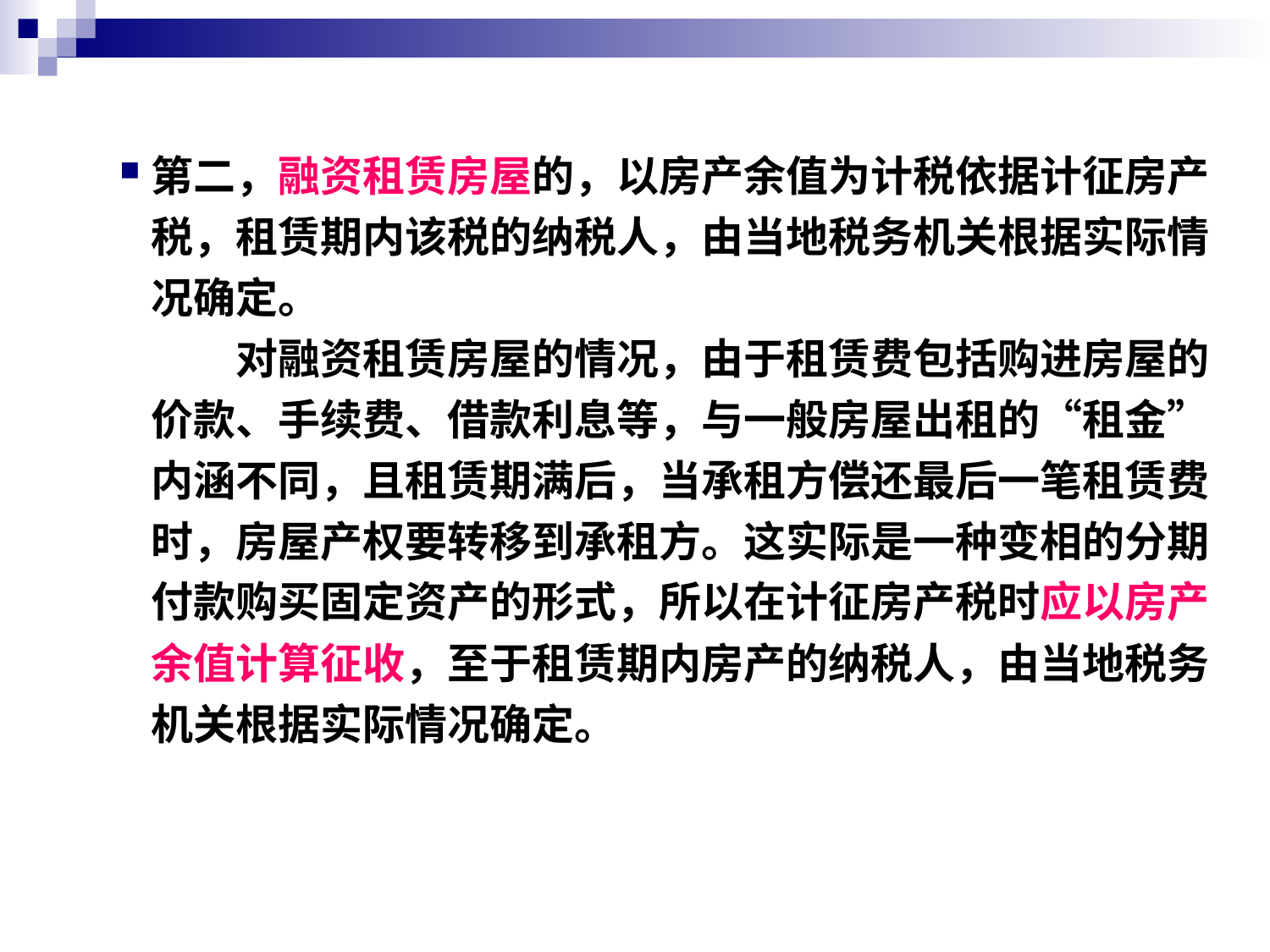

#
第二，融资租赁房屋的，以房产余值为计税依据计征房产税，租赁期内该税的纳税人，由当地税务机关根据实际情况确定。
　　对融资租赁房屋的情况，由于租赁费包括购进房屋的价款、手续费、借款利息等，与一般房屋出租的“租金”内涵不同，且租赁期满后，当承租方偿还最后一笔租赁费时，房屋产权要转移到承租方。这实际是一种变相的分期付款购买固定资产的形式，所以在计征房产税时应以房产余值计算征收，至于租赁期内房产的纳税人，由当地税务机关根据实际情况确定。